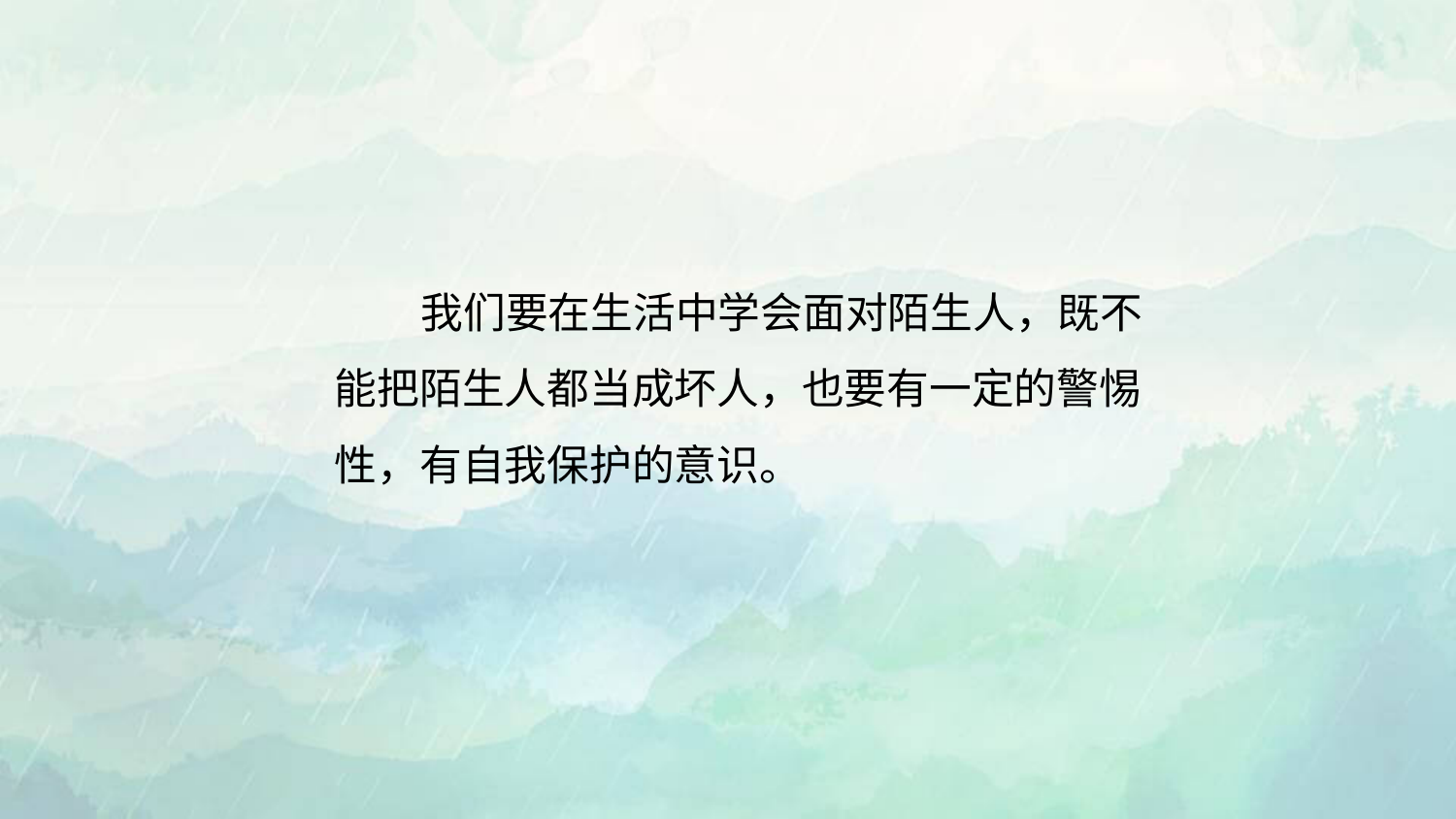

我们要在生活中学会面对陌生人，既不能把陌生人都当成坏人，也要有一定的警惕性，有自我保护的意识。